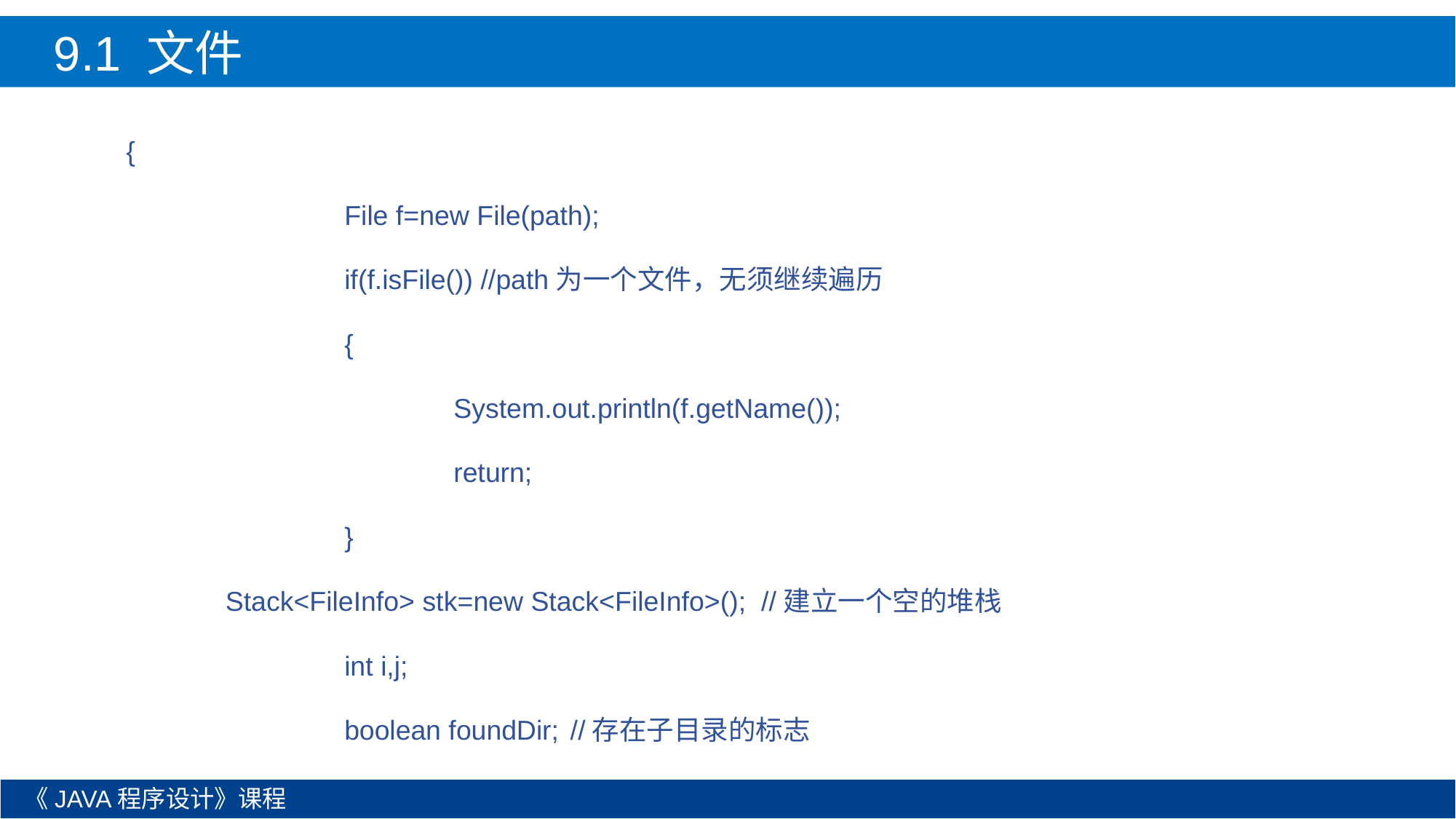

9.1 文件
{
		File f=new File(path);
		if(f.isFile()) //path为一个文件，无须继续遍历
		{
			System.out.println(f.getName());
			return;
		}
             Stack<FileInfo> stk=new Stack<FileInfo>();  //建立一个空的堆栈
		int i,j;
		boolean foundDir;	 //存在子目录的标志
《JAVA程序设计》课程